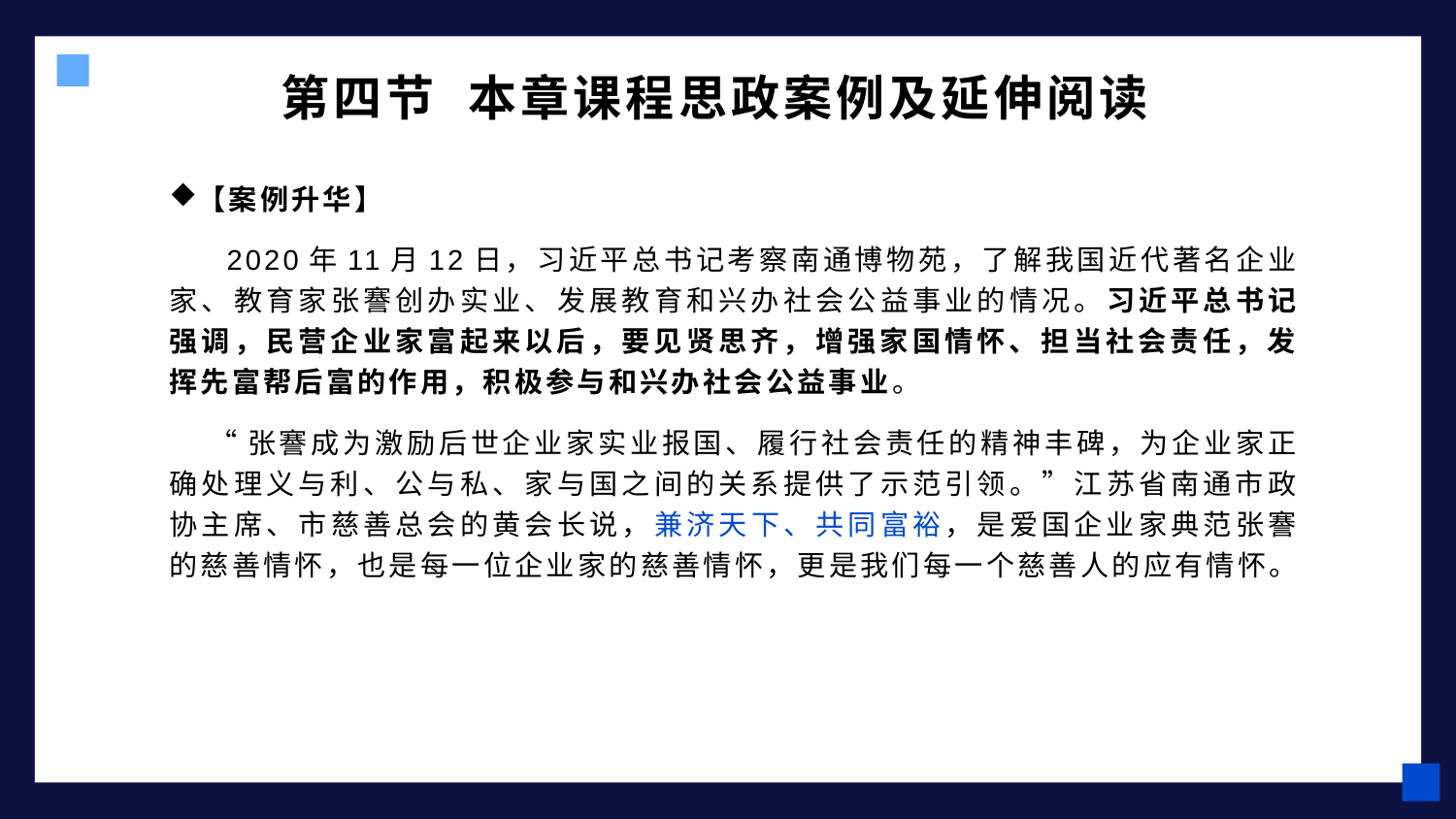

# 第四节  本章课程思政案例及延伸阅读
【案例升华】
     2020年11月12日，习近平总书记考察南通博物苑，了解我国近代著名企业家、教育家张謇创办实业、发展教育和兴办社会公益事业的情况。习近平总书记强调，民营企业家富起来以后，要见贤思齐，增强家国情怀、担当社会责任，发挥先富帮后富的作用，积极参与和兴办社会公益事业。
    “张謇成为激励后世企业家实业报国、履行社会责任的精神丰碑，为企业家正确处理义与利、公与私、家与国之间的关系提供了示范引领。”江苏省南通市政协主席、市慈善总会的黄会长说，兼济天下、共同富裕，是爱国企业家典范张謇的慈善情怀，也是每一位企业家的慈善情怀，更是我们每一个慈善人的应有情怀。